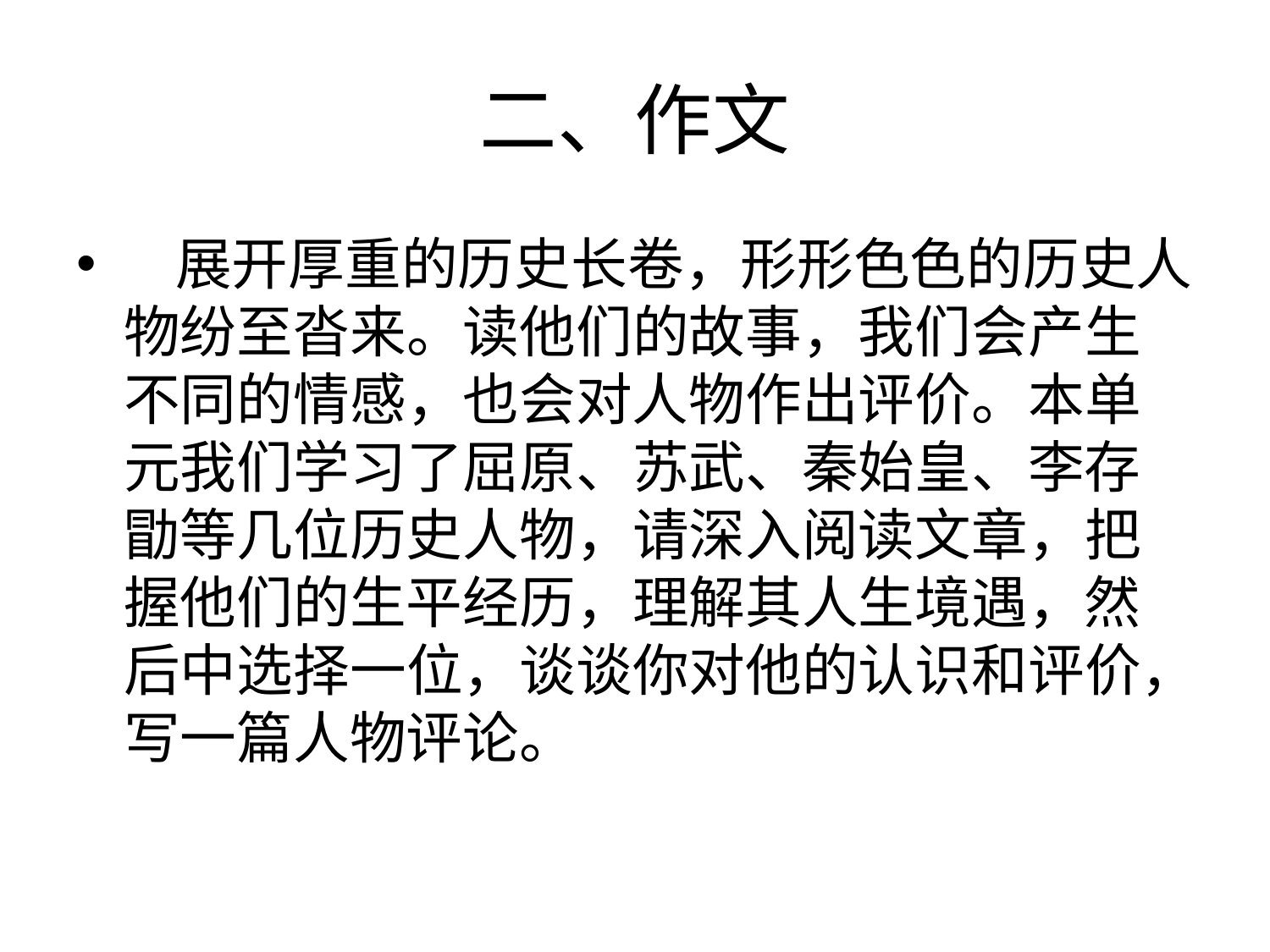

# 二、作文
   展开厚重的历史长卷，形形色色的历史人物纷至沓来。读他们的故事，我们会产生不同的情感，也会对人物作出评价。本单元我们学习了屈原、苏武、秦始皇、李存勖等几位历史人物，请深入阅读文章，把握他们的生平经历，理解其人生境遇，然后中选择一位，谈谈你对他的认识和评价，写一篇人物评论。